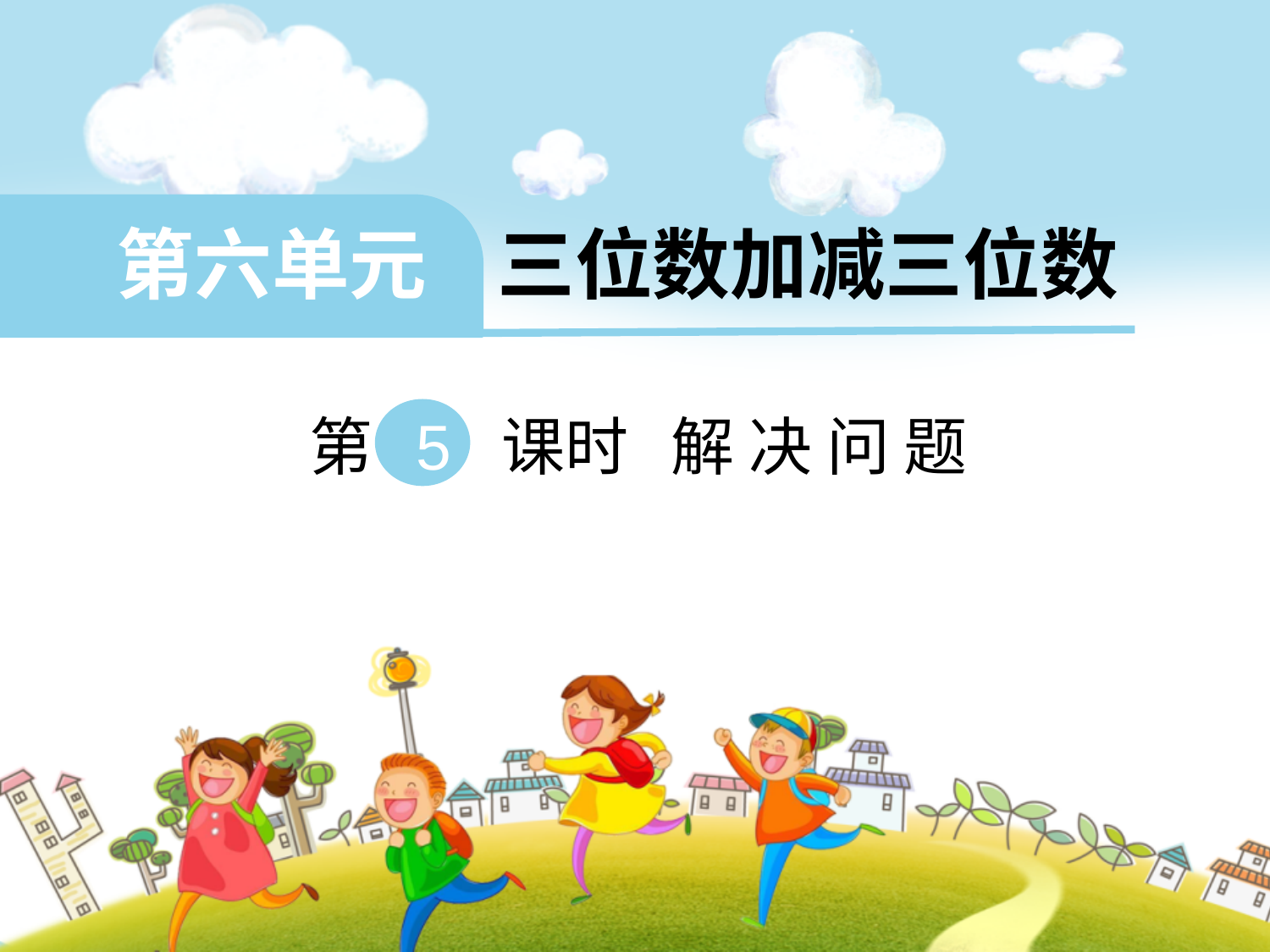

第六单元    三位数加减三位数

  第  5  课时   解 决 问 题